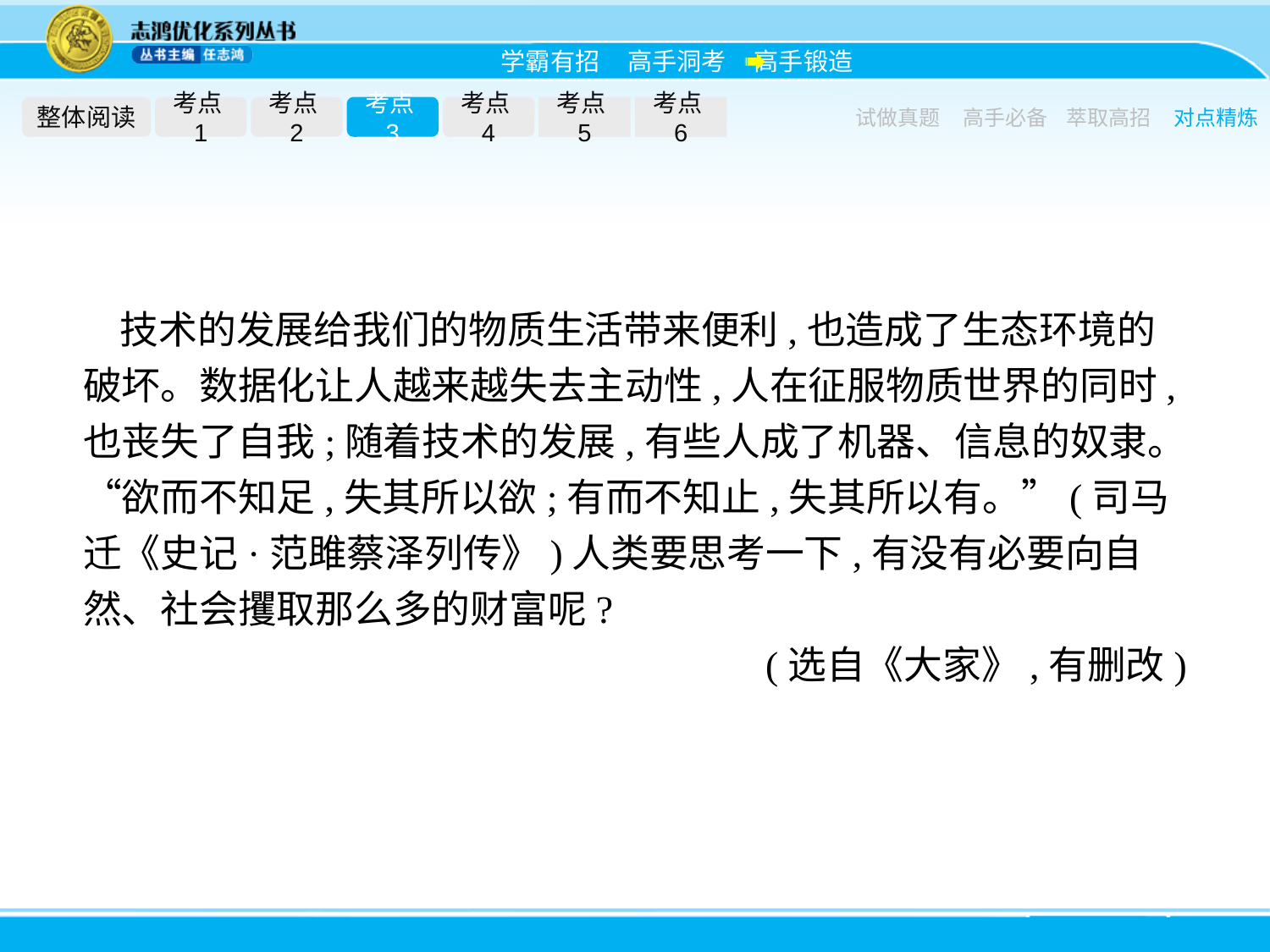

整体阅读
考点1
考点2
考点3
考点4
考点5
考点6
试做真题
高手必备
萃取高招
对点精炼
技术的发展给我们的物质生活带来便利,也造成了生态环境的破坏。数据化让人越来越失去主动性,人在征服物质世界的同时,也丧失了自我;随着技术的发展,有些人成了机器、信息的奴隶。“欲而不知足,失其所以欲;有而不知止,失其所以有。”(司马迁《史记·范雎蔡泽列传》)人类要思考一下,有没有必要向自然、社会攫取那么多的财富呢?
(选自《大家》,有删改)